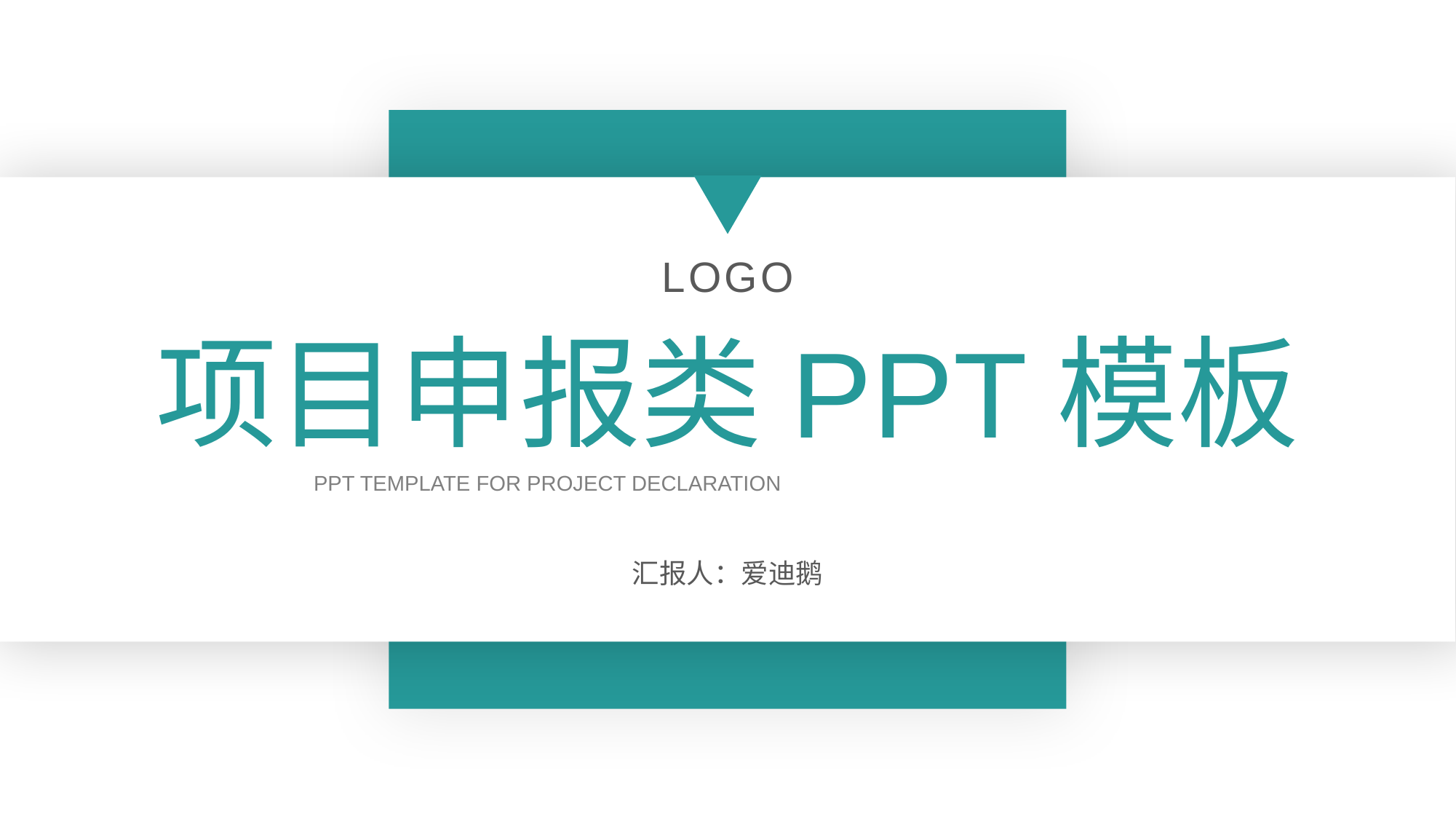

LOGO
# 项目申报类PPT模板
PPT TEMPLATE FOR PROJECT DECLARATION
汇报人：爱迪鹅